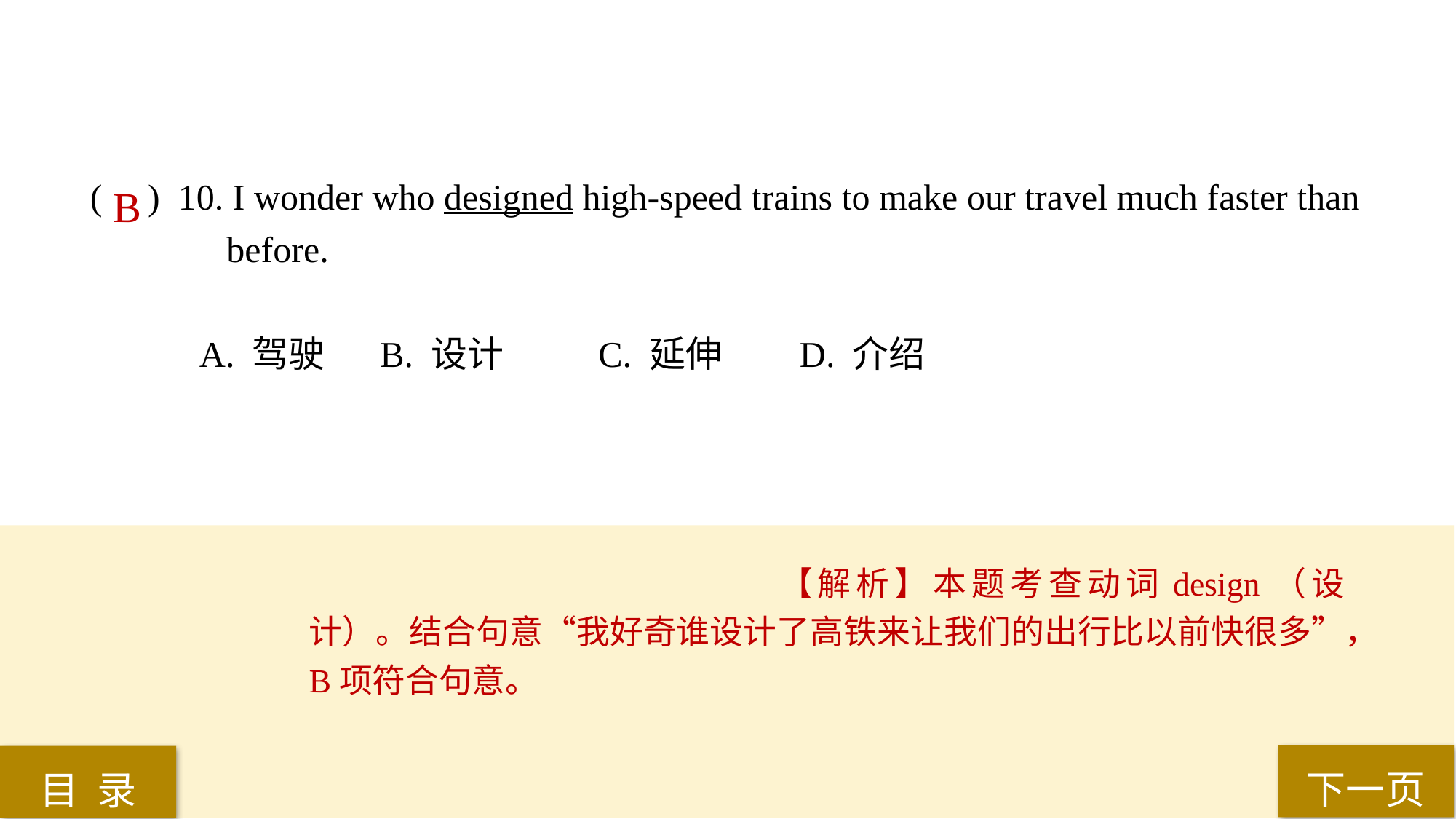

(     )  10. I wonder who designed high-speed trains to make our travel much faster than
   before.

A. 驾驶	 B. 设计	 C. 延伸 	D. 介绍
B
【解析】本题考查动词design（设计）。结合句意“我好奇谁设计了高铁来让我们的出行比以前快很多”，B项符合句意。